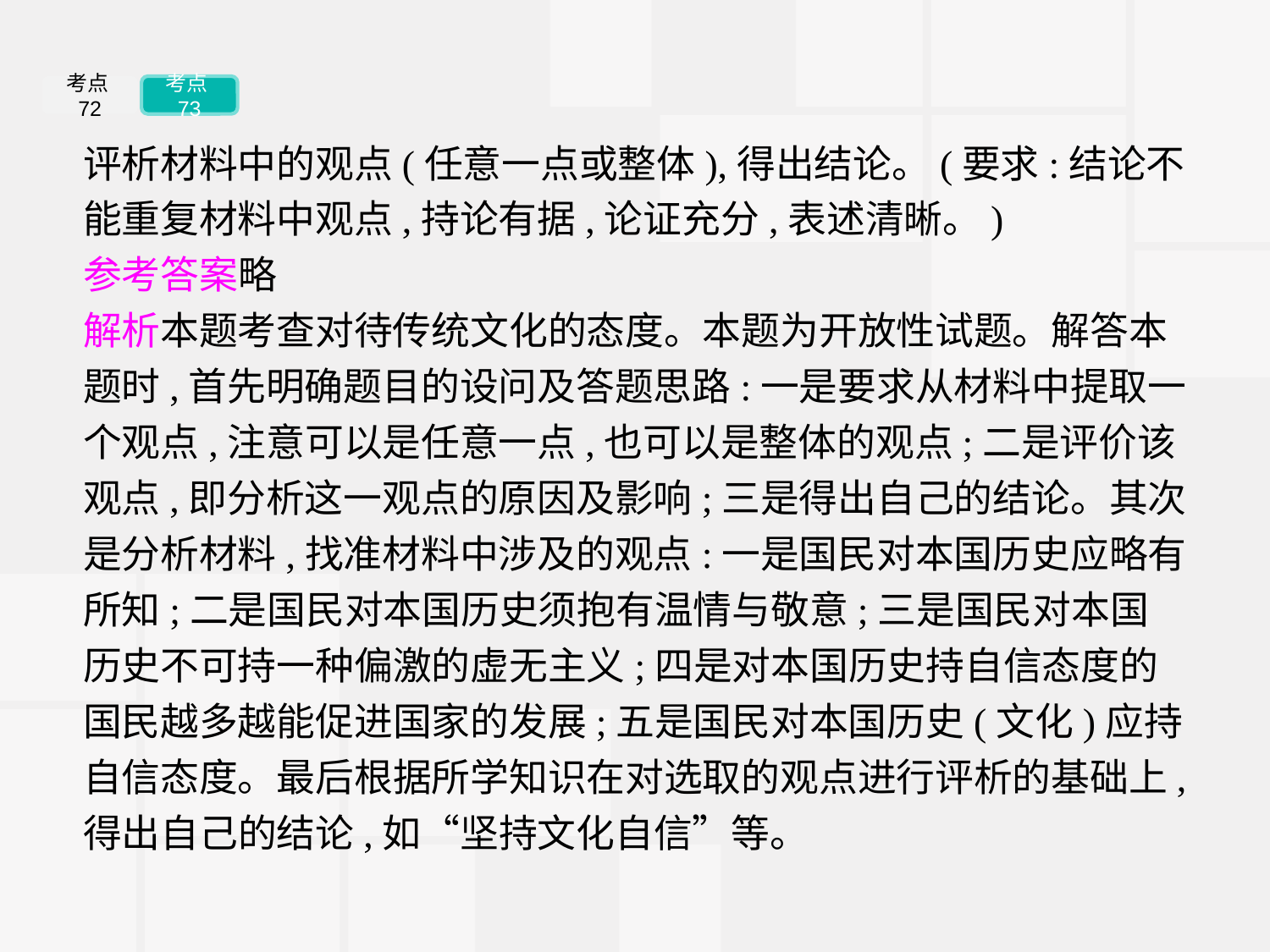

考点72
考点73
评析材料中的观点(任意一点或整体),得出结论。(要求:结论不能重复材料中观点,持论有据,论证充分,表述清晰。)
参考答案略
解析本题考查对待传统文化的态度。本题为开放性试题。解答本题时,首先明确题目的设问及答题思路:一是要求从材料中提取一个观点,注意可以是任意一点,也可以是整体的观点;二是评价该观点,即分析这一观点的原因及影响;三是得出自己的结论。其次是分析材料,找准材料中涉及的观点:一是国民对本国历史应略有所知;二是国民对本国历史须抱有温情与敬意;三是国民对本国历史不可持一种偏激的虚无主义;四是对本国历史持自信态度的国民越多越能促进国家的发展;五是国民对本国历史(文化)应持自信态度。最后根据所学知识在对选取的观点进行评析的基础上,得出自己的结论,如“坚持文化自信”等。